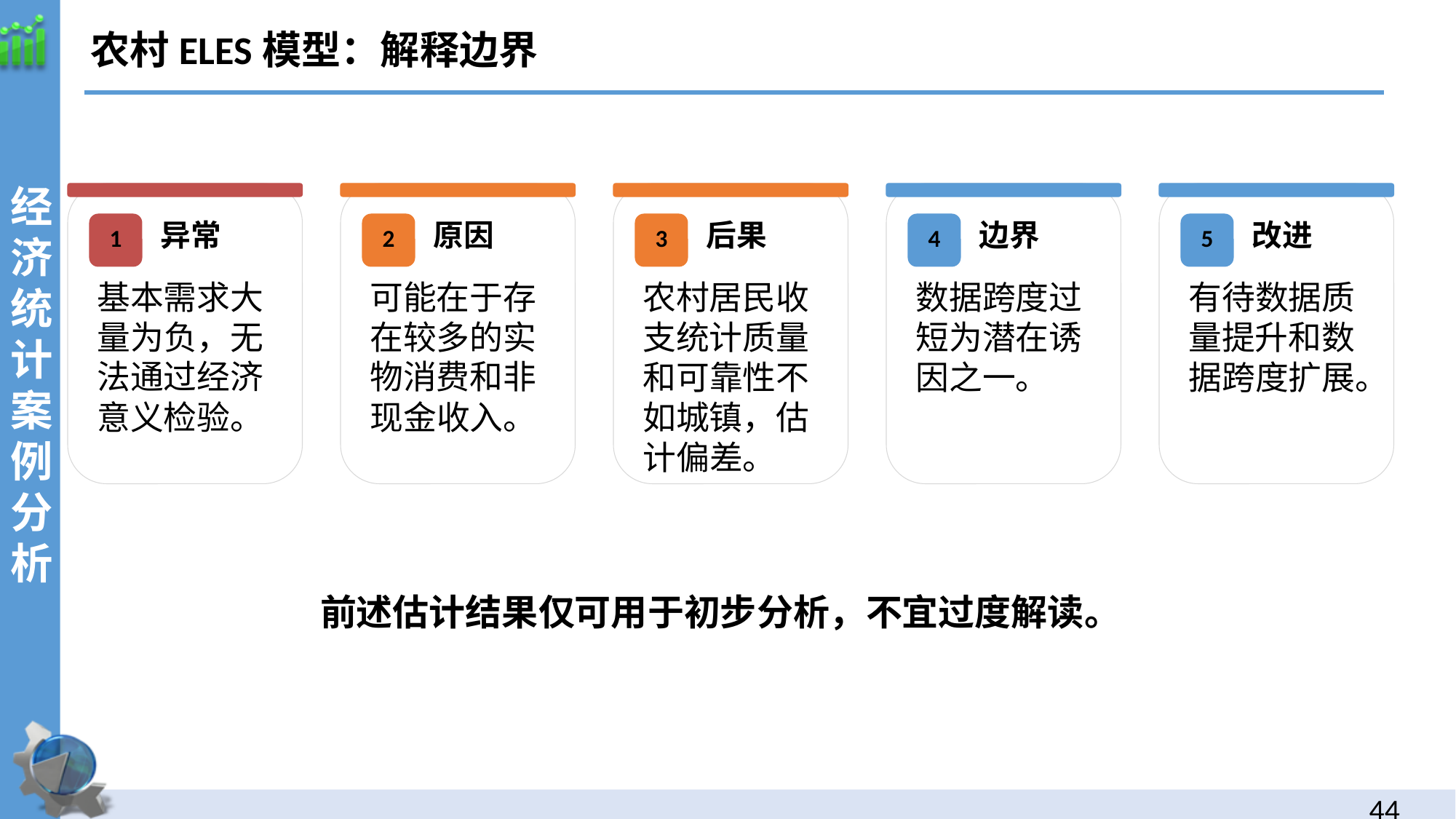

农村ELES模型：解释边界

经济统计案例分析

异常
原因
后果
边界
改进

1
2
3
4
5
基本需求大量为负，无法通过经济意义检验。
可能在于存在较多的实物消费和非现金收入。
农村居民收支统计质量和可靠性不如城镇，估计偏差。
数据跨度过短为潜在诱因之一。
有待数据质量提升和数据跨度扩展。
前述估计结果仅可用于初步分析，不宜过度解读。
44